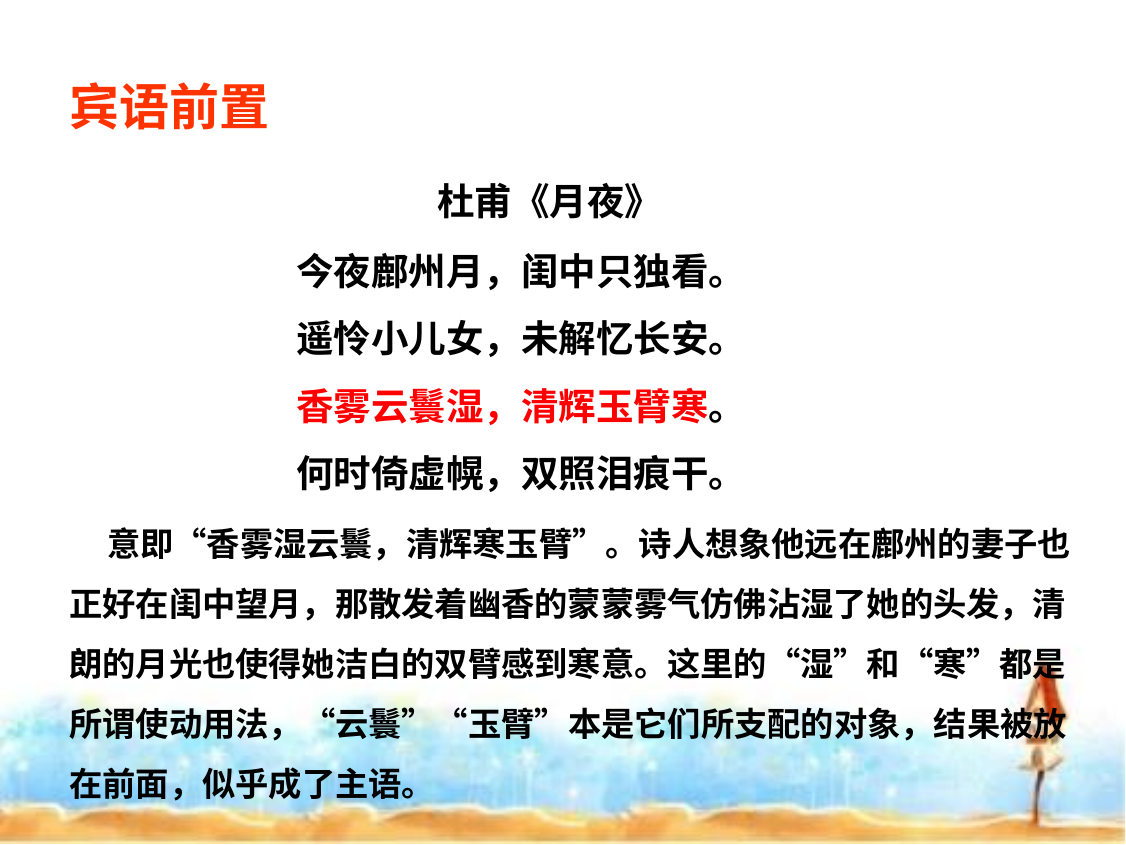

宾语前置
    杜甫《月夜》
今夜鄜州月，闺中只独看。
遥怜小儿女，未解忆长安。
香雾云鬟湿，清辉玉臂寒。
何时倚虚幌，双照泪痕干。
    意即“香雾湿云鬟，清辉寒玉臂”。诗人想象他远在鄜州的妻子也正好在闺中望月，那散发着幽香的蒙蒙雾气仿佛沾湿了她的头发，清朗的月光也使得她洁白的双臂感到寒意。这里的“湿”和“寒”都是所谓使动用法，“云鬟”“玉臂”本是它们所支配的对象，结果被放在前面，似乎成了主语。